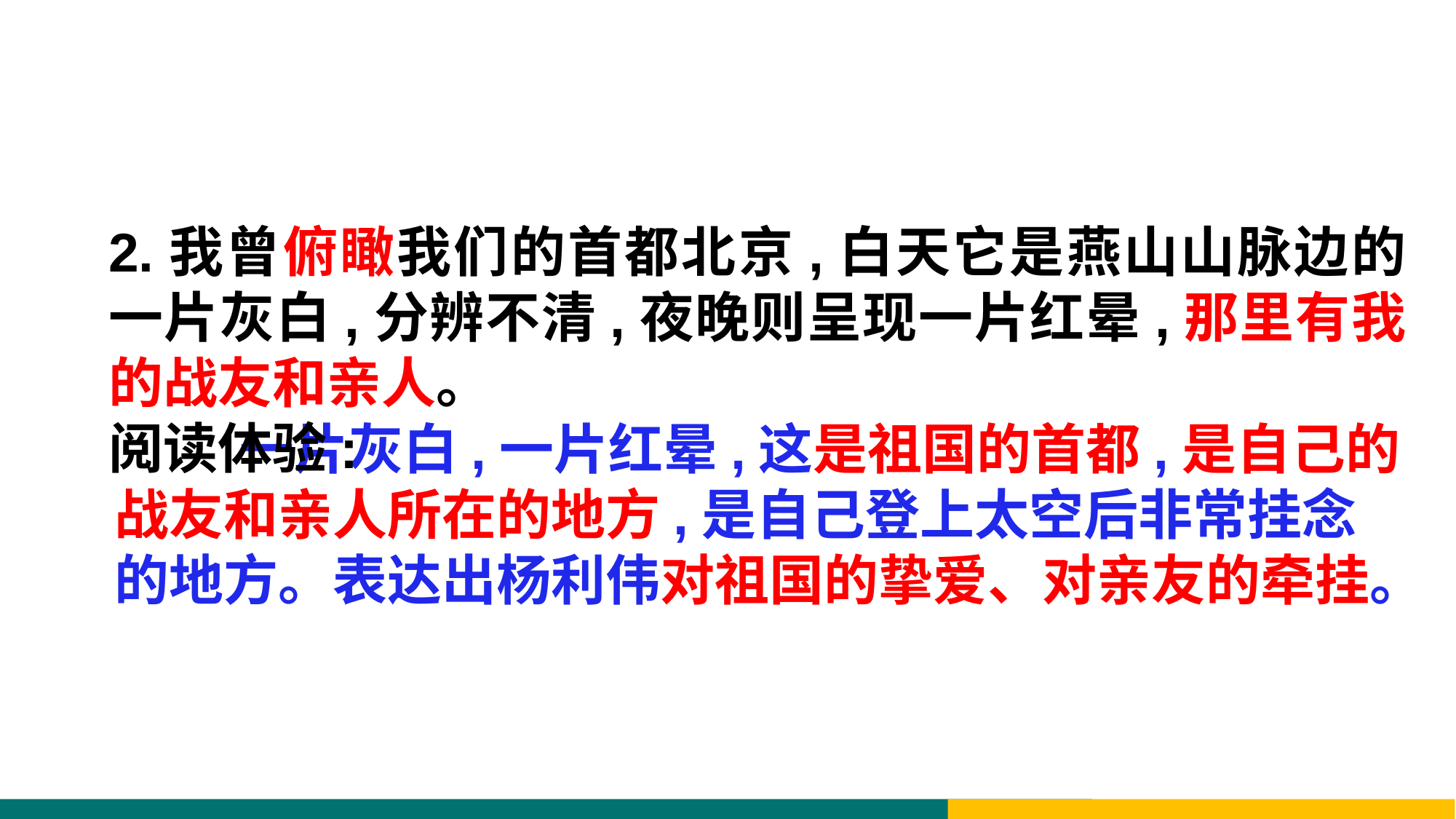

2.我曾俯瞰我们的首都北京,白天它是燕山山脉边的一片灰白,分辨不清,夜晚则呈现一片红晕,那里有我的战友和亲人。
阅读体验:

           一片灰白,一片红晕,这是祖国的首都,是自己的战友和亲人所在的地方,是自己登上太空后非常挂念的地方。表达出杨利伟对祖国的挚爱、对亲友的牵挂。